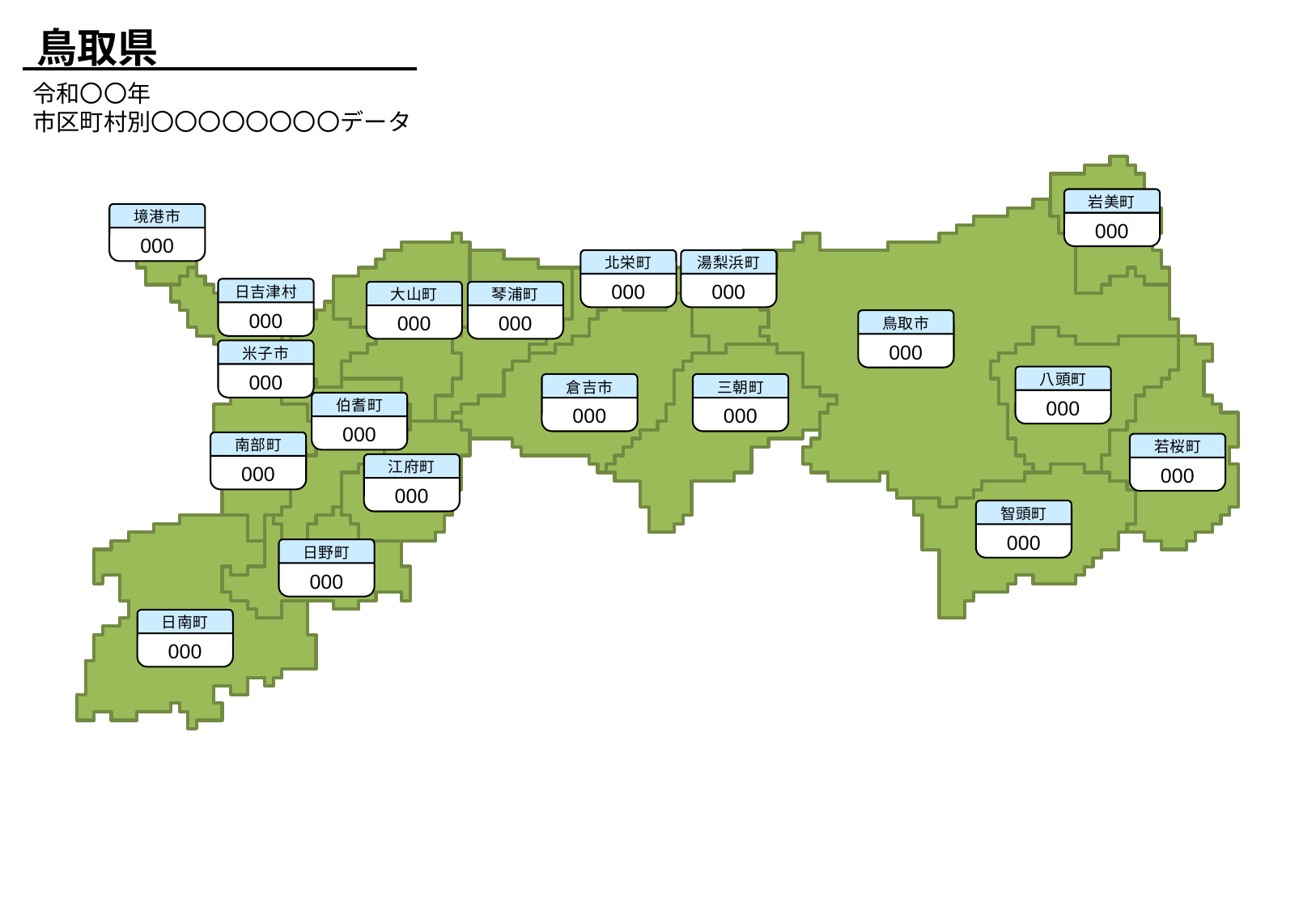

鳥取県
令和〇〇年
市区町村別〇〇〇〇〇〇〇〇データ

岩美町
000
境港市
000
北栄町
000
湯梨浜町
000
日吉津村
000
大山町
000
琴浦町
000
鳥取市
000
米子市
000
八頭町
000
倉吉市
000
三朝町
000
伯耆町
000
南部町
000
若桜町
000
江府町
000
智頭町
000
日野町
000
日南町
000